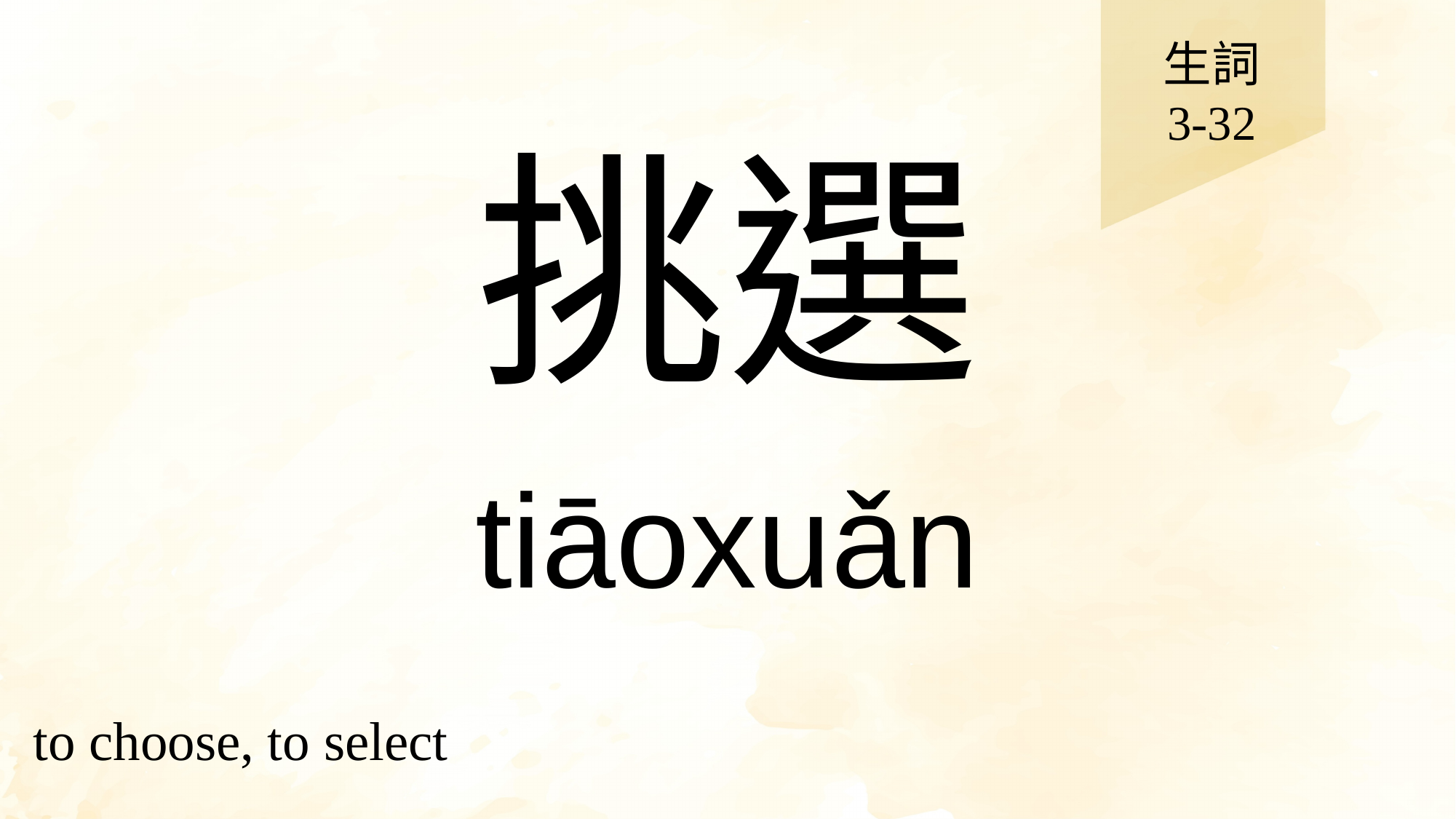

生詞
3-32
# 挑選
tiāoxuǎn
to choose, to select